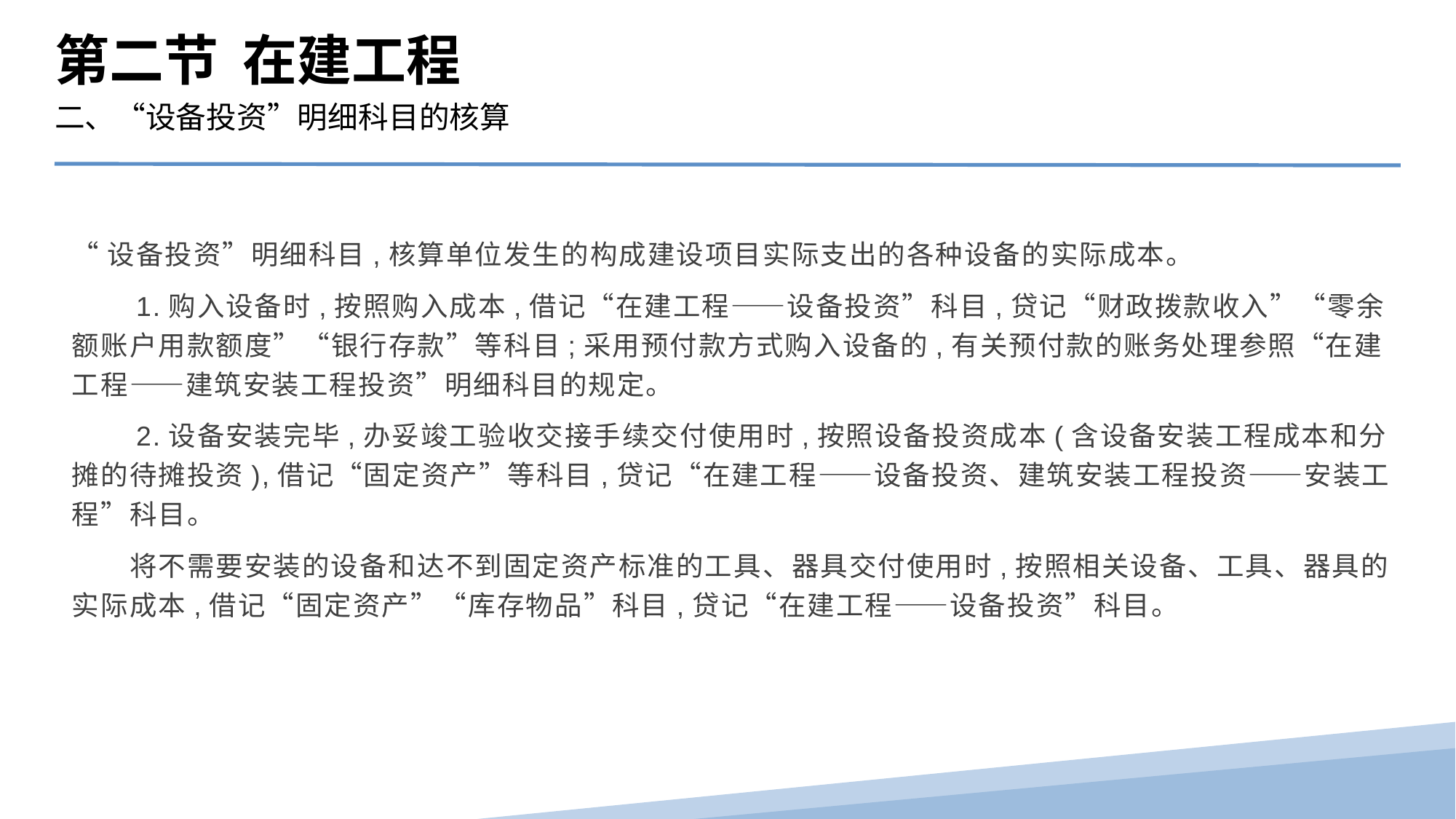

第二节  在建工程
二、“设备投资”明细科目的核算
“设备投资”明细科目,核算单位发生的构成建设项目实际支出的各种设备的实际成本。
　　1.购入设备时,按照购入成本,借记“在建工程——设备投资”科目,贷记“财政拨款收入”“零余额账户用款额度”“银行存款”等科目;采用预付款方式购入设备的,有关预付款的账务处理参照“在建工程——建筑安装工程投资”明细科目的规定。
　　2.设备安装完毕,办妥竣工验收交接手续交付使用时,按照设备投资成本(含设备安装工程成本和分摊的待摊投资),借记“固定资产”等科目,贷记“在建工程——设备投资、建筑安装工程投资——安装工程”科目。
　　将不需要安装的设备和达不到固定资产标准的工具、器具交付使用时,按照相关设备、工具、器具的实际成本,借记“固定资产”“库存物品”科目,贷记“在建工程——设备投资”科目。